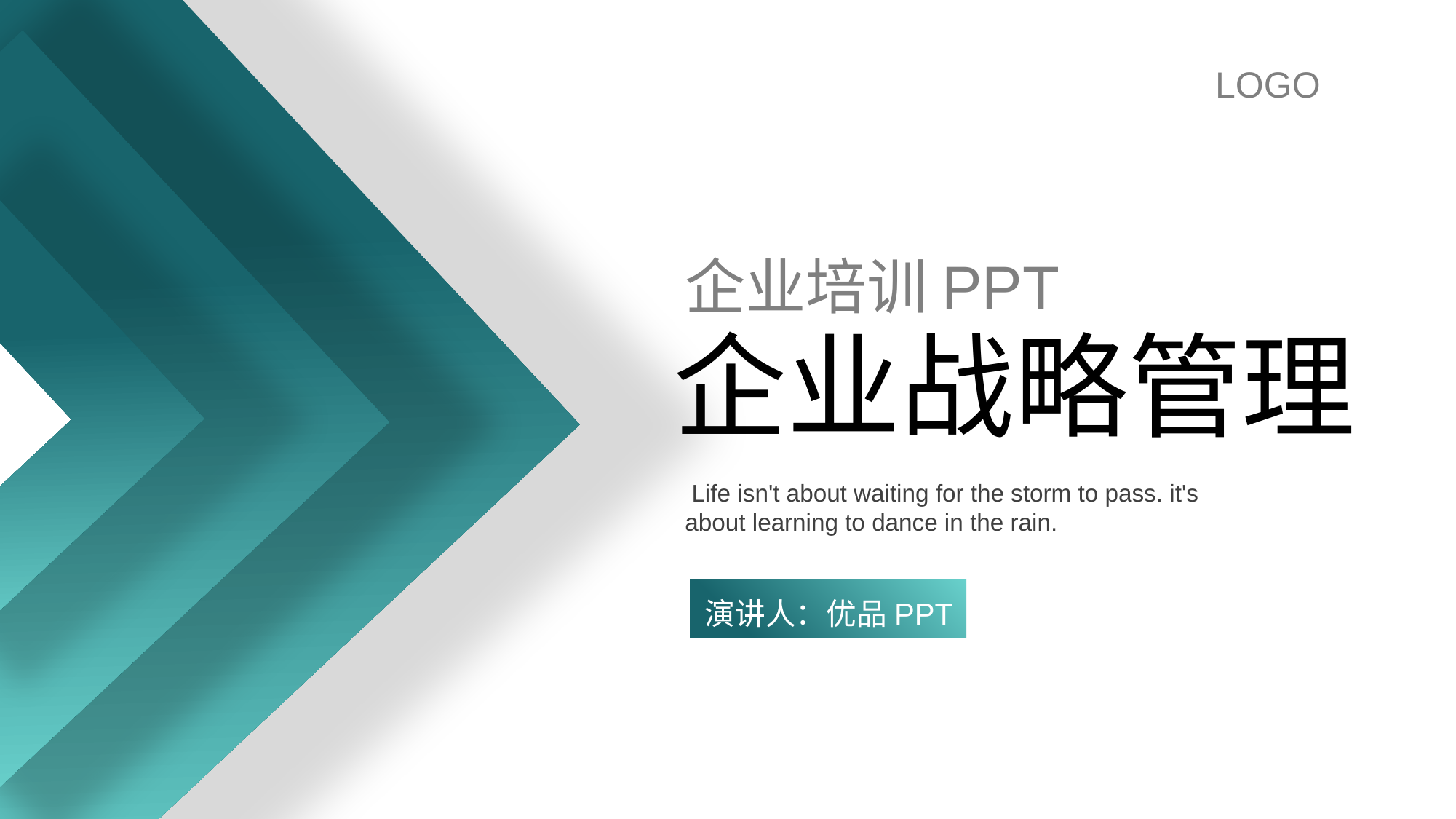

LOGO

企业培训PPT

企业战略管理
 Life isn't about waiting for the storm to pass. it's about learning to dance in the rain.
演讲人：优品PPT